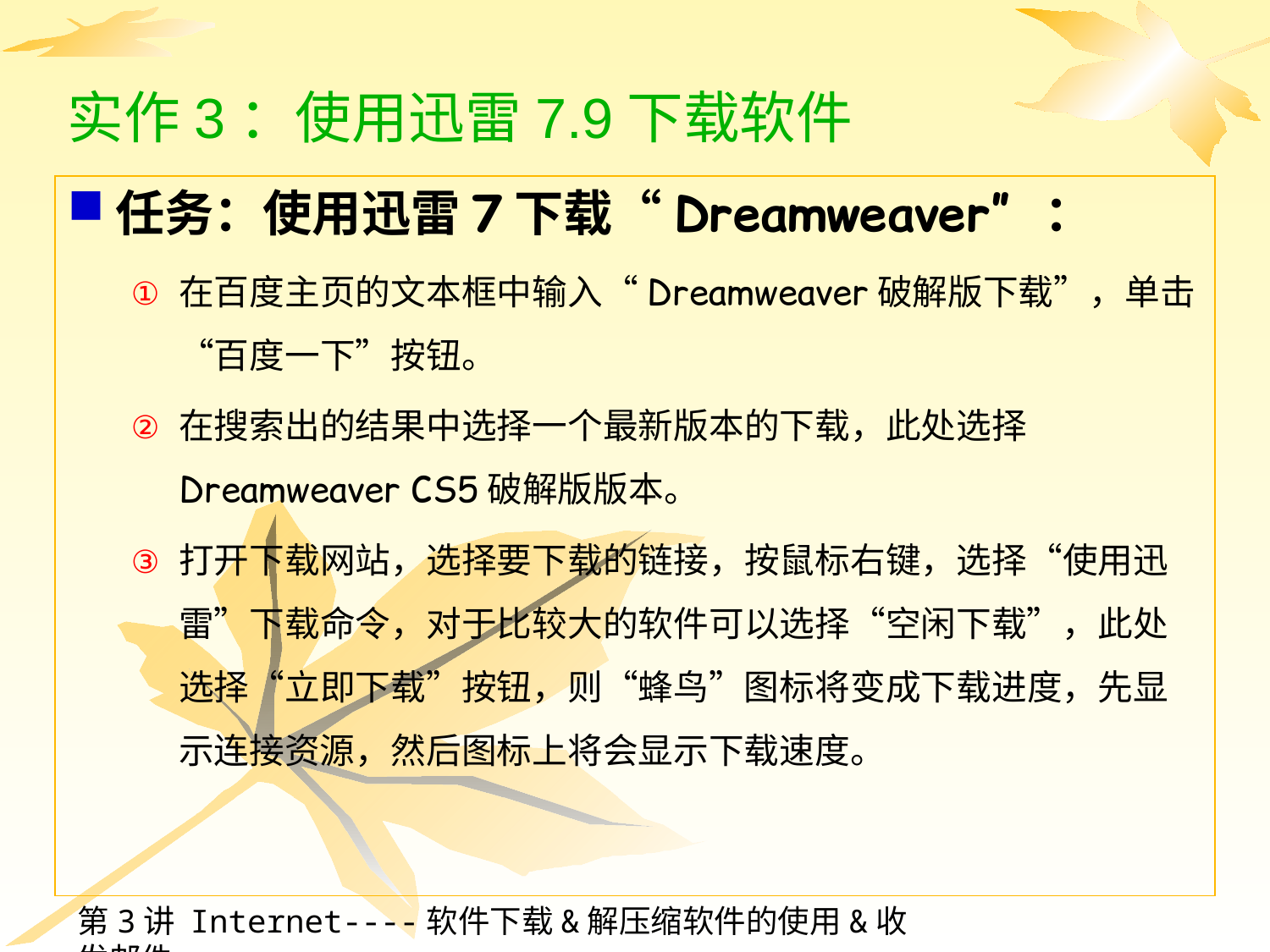

# 实作3：使用迅雷7.9下载软件
任务：使用迅雷7下载“Dreamweaver” ：
在百度主页的文本框中输入“Dreamweaver破解版下载”，单击“百度一下”按钮。
在搜索出的结果中选择一个最新版本的下载，此处选择Dreamweaver CS5破解版版本。
打开下载网站，选择要下载的链接，按鼠标右键，选择“使用迅雷”下载命令，对于比较大的软件可以选择“空闲下载”，此处选择“立即下载”按钮，则“蜂鸟”图标将变成下载进度，先显示连接资源，然后图标上将会显示下载速度。